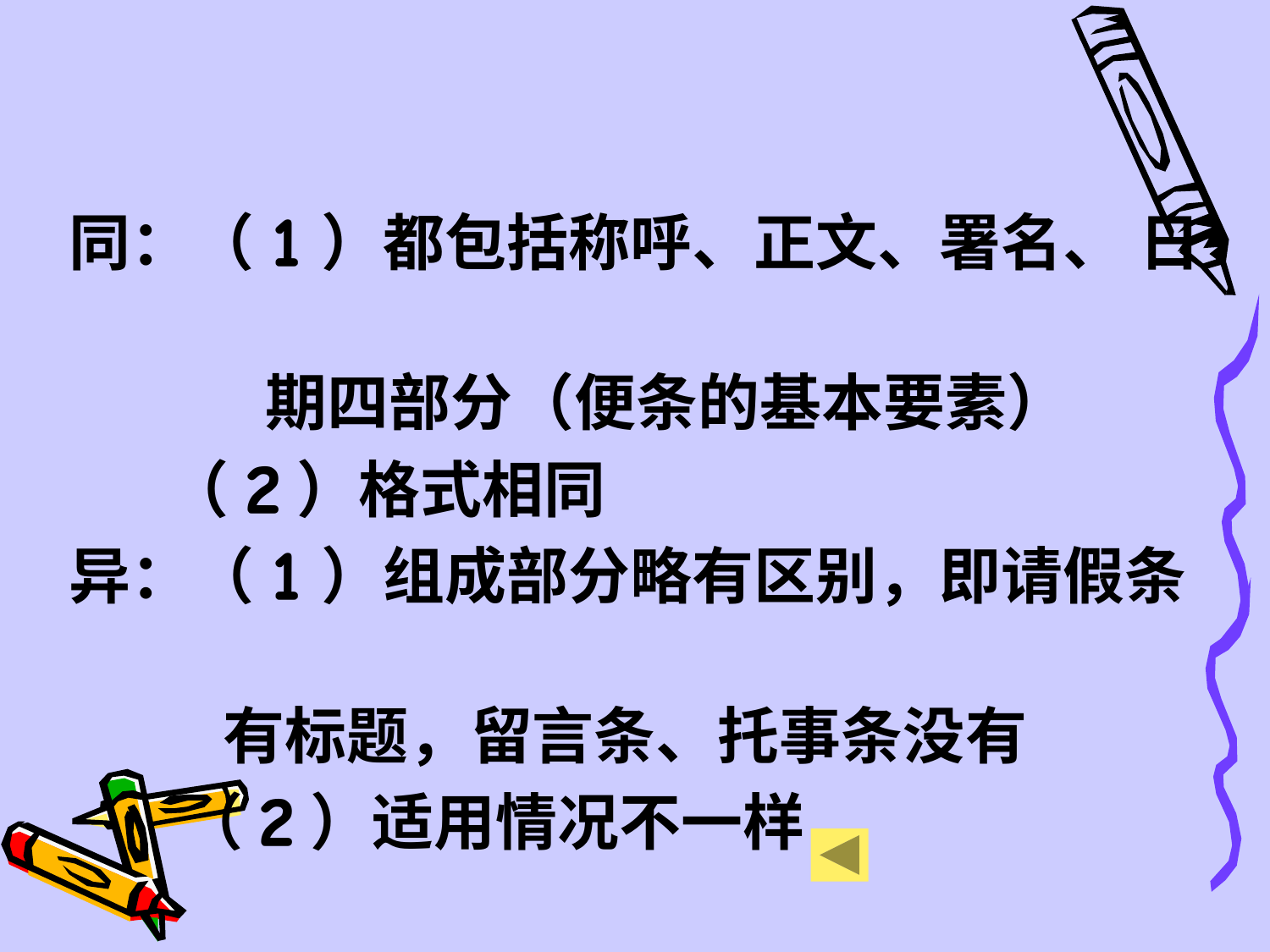

同：（1）都包括称呼、正文、署名、 日
             期四部分（便条的基本要素）
      （2）格式相同
异：（1）组成部分略有区别，即请假条
          有标题，留言条、托事条没有
       （2）适用情况不一样